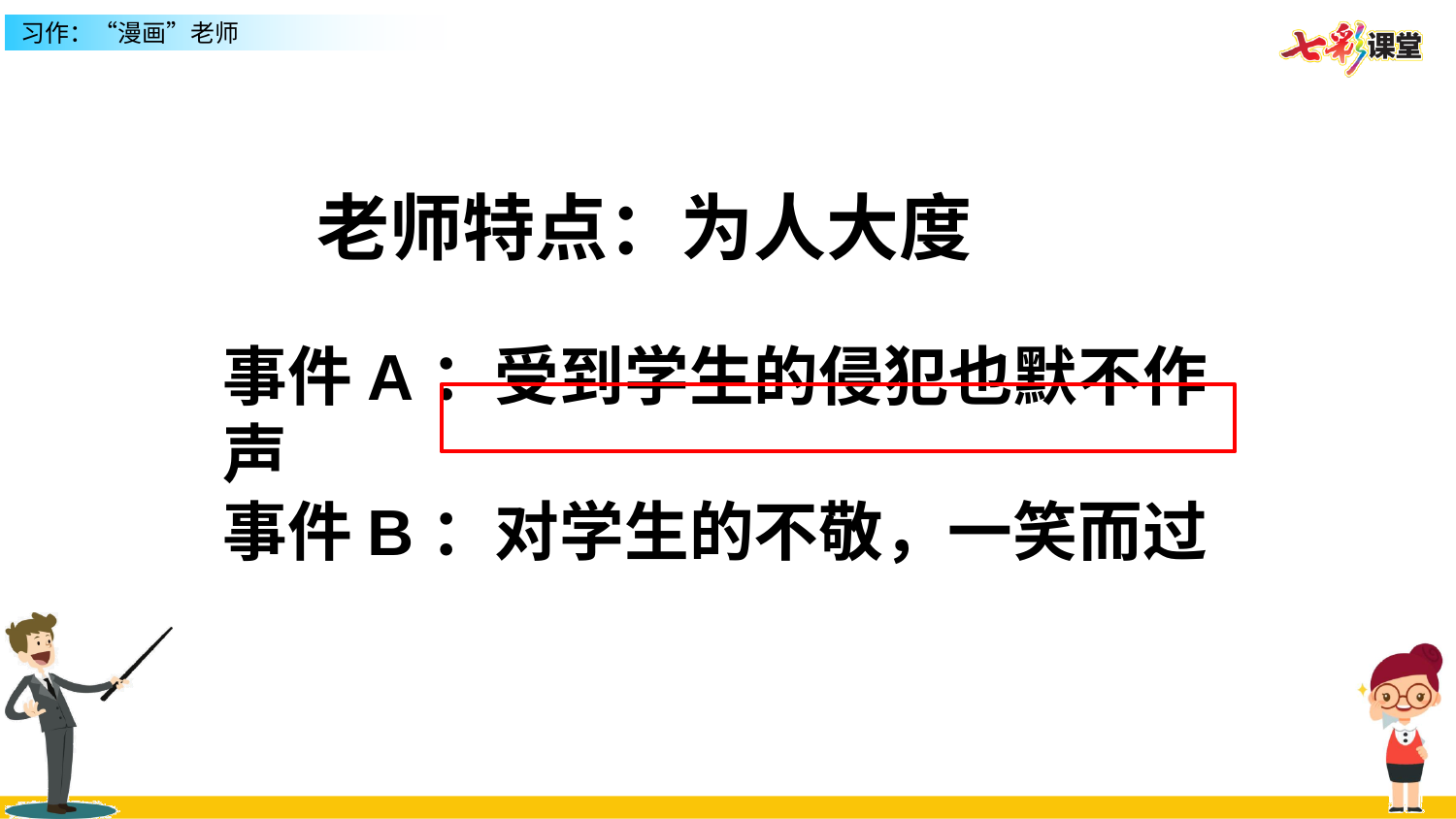

老师特点：为人大度
事件A：受到学生的侵犯也默不作声
事件B：对学生的不敬，一笑而过